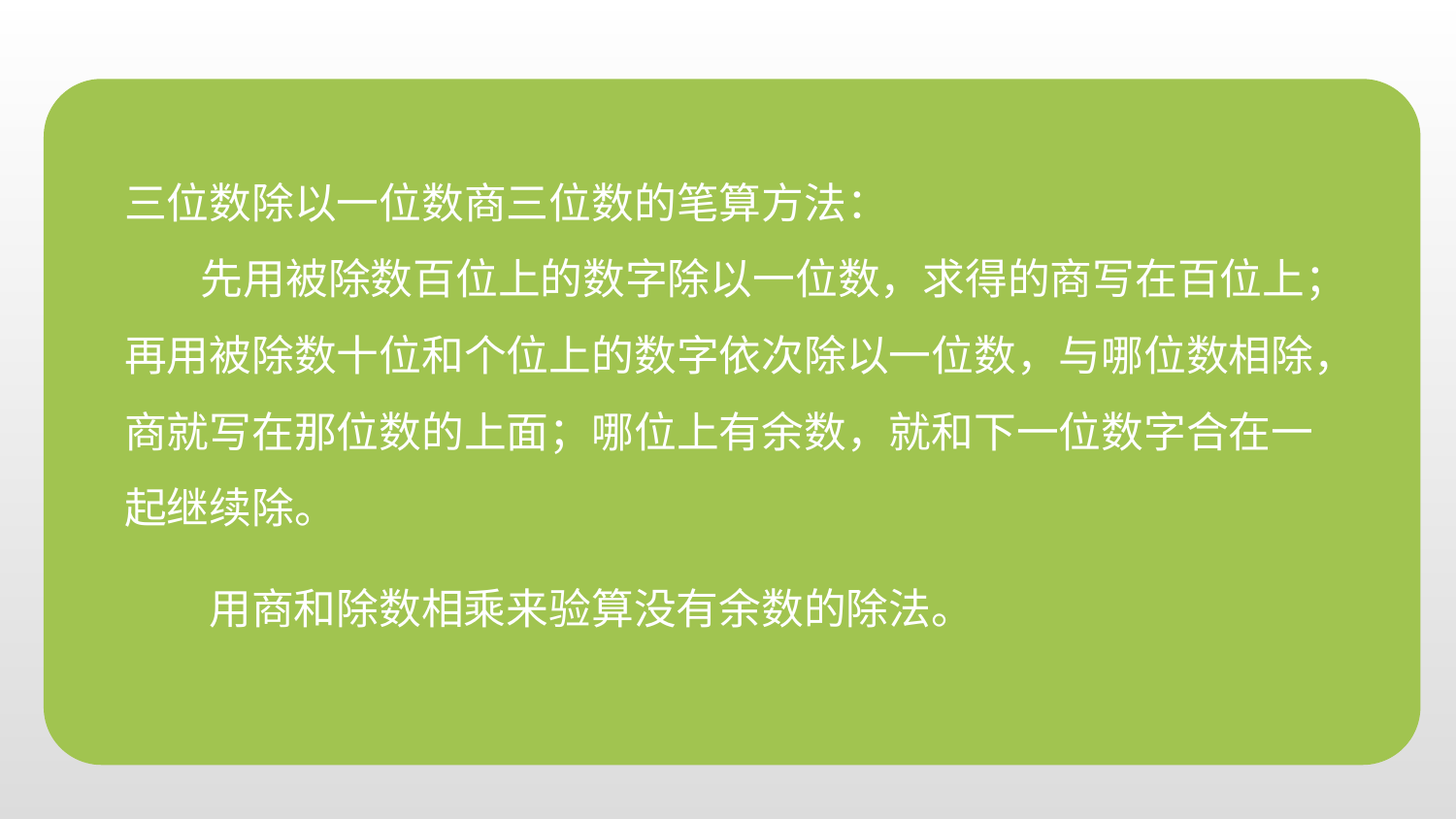

三位数除以一位数商三位数的笔算方法：
       先用被除数百位上的数字除以一位数，求得的商写在百位上；再用被除数十位和个位上的数字依次除以一位数，与哪位数相除，商就写在那位数的上面；哪位上有余数，就和下一位数字合在一起继续除。
用商和除数相乘来验算没有余数的除法。